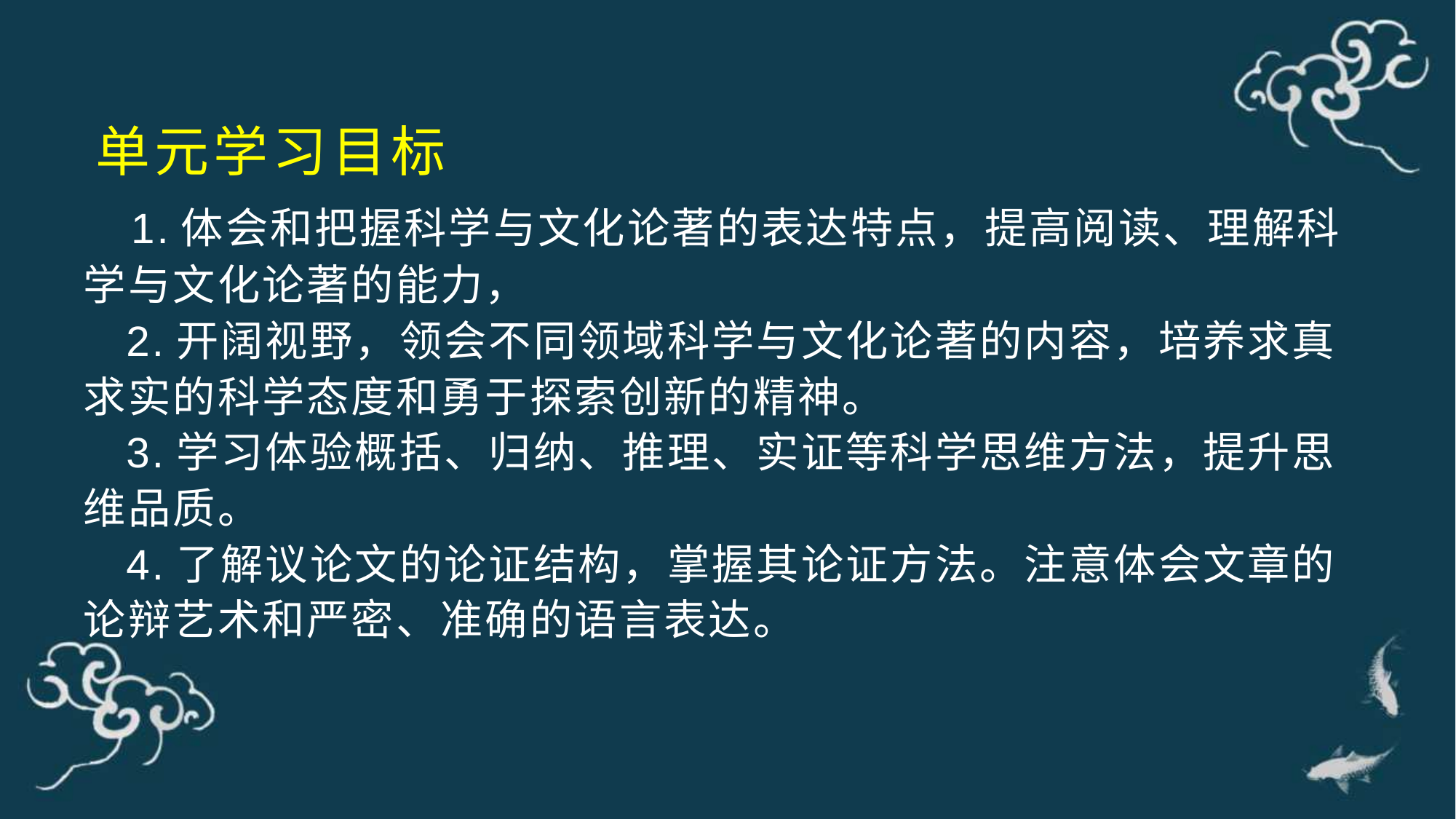

# 单元学习目标
   1.体会和把握科学与文化论著的表达特点，提高阅读、理解科学与文化论著的能力，
   2.开阔视野，领会不同领域科学与文化论著的内容，培养求真求实的科学态度和勇于探索创新的精神。
   3.学习体验概括、归纳、推理、实证等科学思维方法，提升思维品质。
   4.了解议论文的论证结构，掌握其论证方法。注意体会文章的论辩艺术和严密、准确的语言表达。